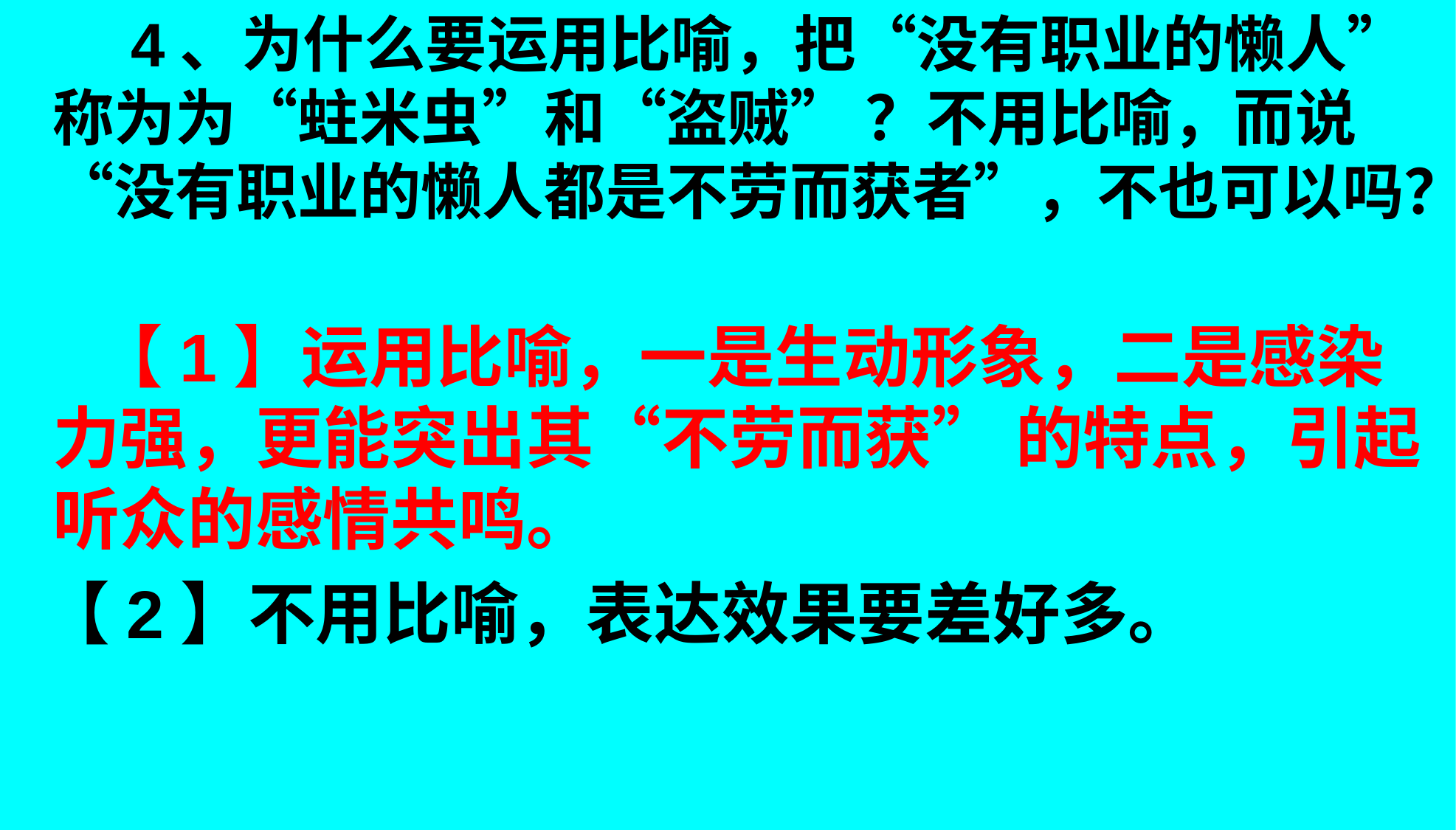

4、为什么要运用比喻，把“没有职业的懒人”称为为“蛀米虫”和“盗贼” ？不用比喻，而说“没有职业的懒人都是不劳而获者”，不也可以吗？
     【1】运用比喻，一是生动形象，二是感染力强，更能突出其“不劳而获” 的特点，引起听众的感情共鸣。
 【2】不用比喻，表达效果要差好多。

#